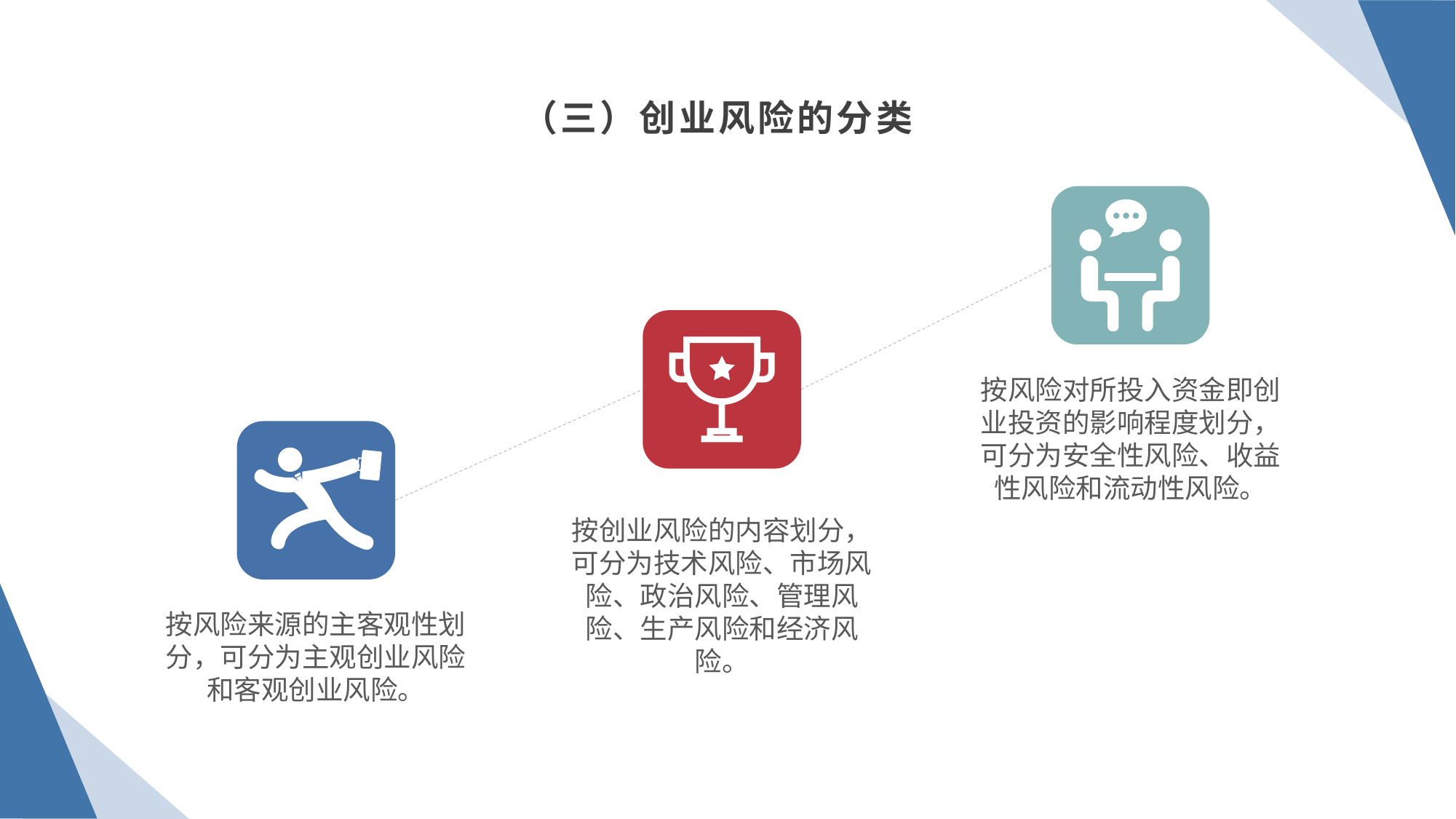

（三）创业风险的分类

按风险对所投入资金即创业投资的影响程度划分，可分为安全性风险、收益性风险和流动性风险。

按创业风险的内容划分，可分为技术风险、市场风险、政治风险、管理风险、生产风险和经济风险。
按风险来源的主客观性划分，可分为主观创业风险和客观创业风险。